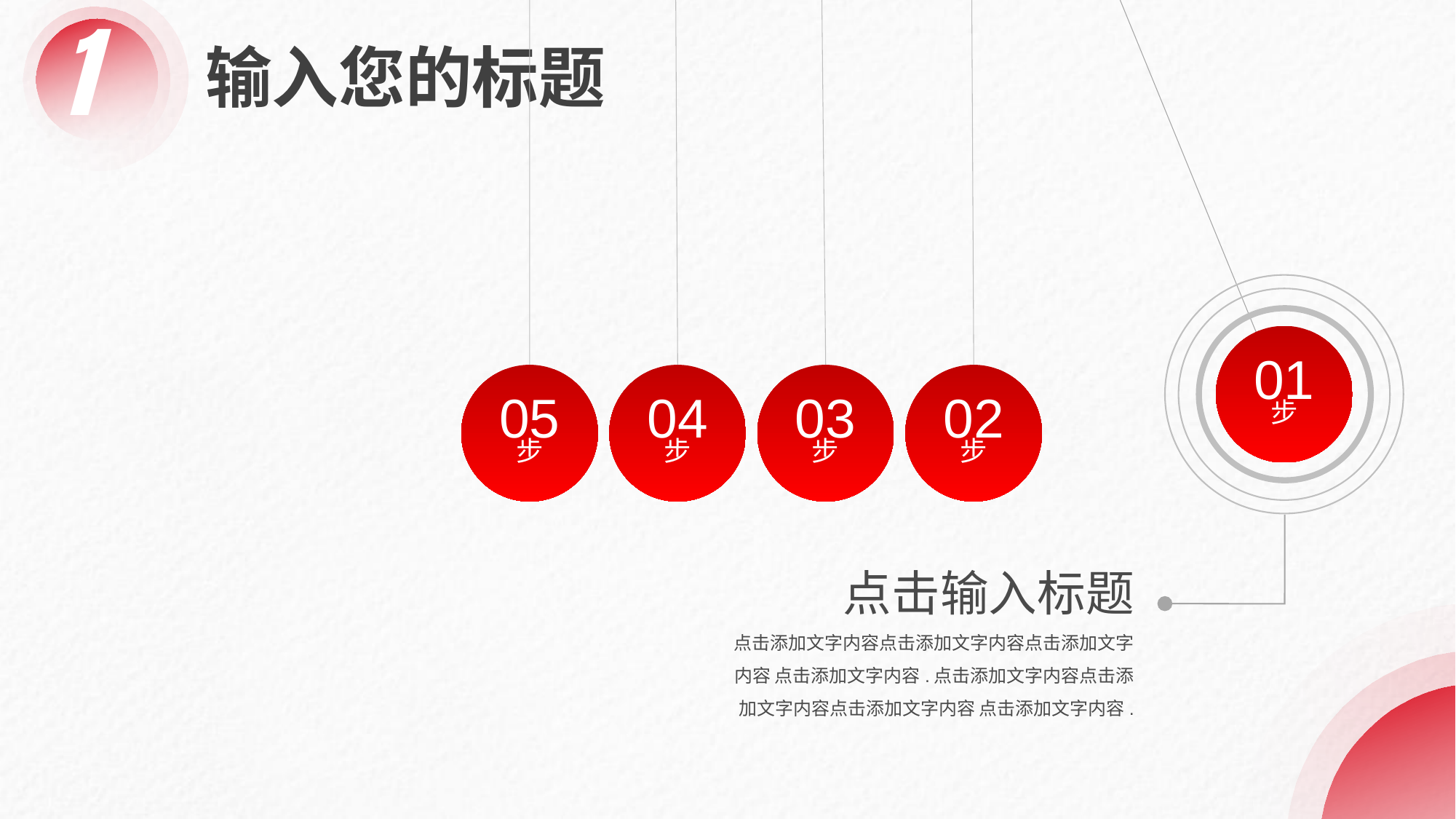

05
步
04
步
03
步
02
步

01
步
1
输入您的标题

点击输入标题
点击添加文字内容点击添加文字内容点击添加文字内容 点击添加文字内容.点击添加文字内容点击添加文字内容点击添加文字内容 点击添加文字内容.